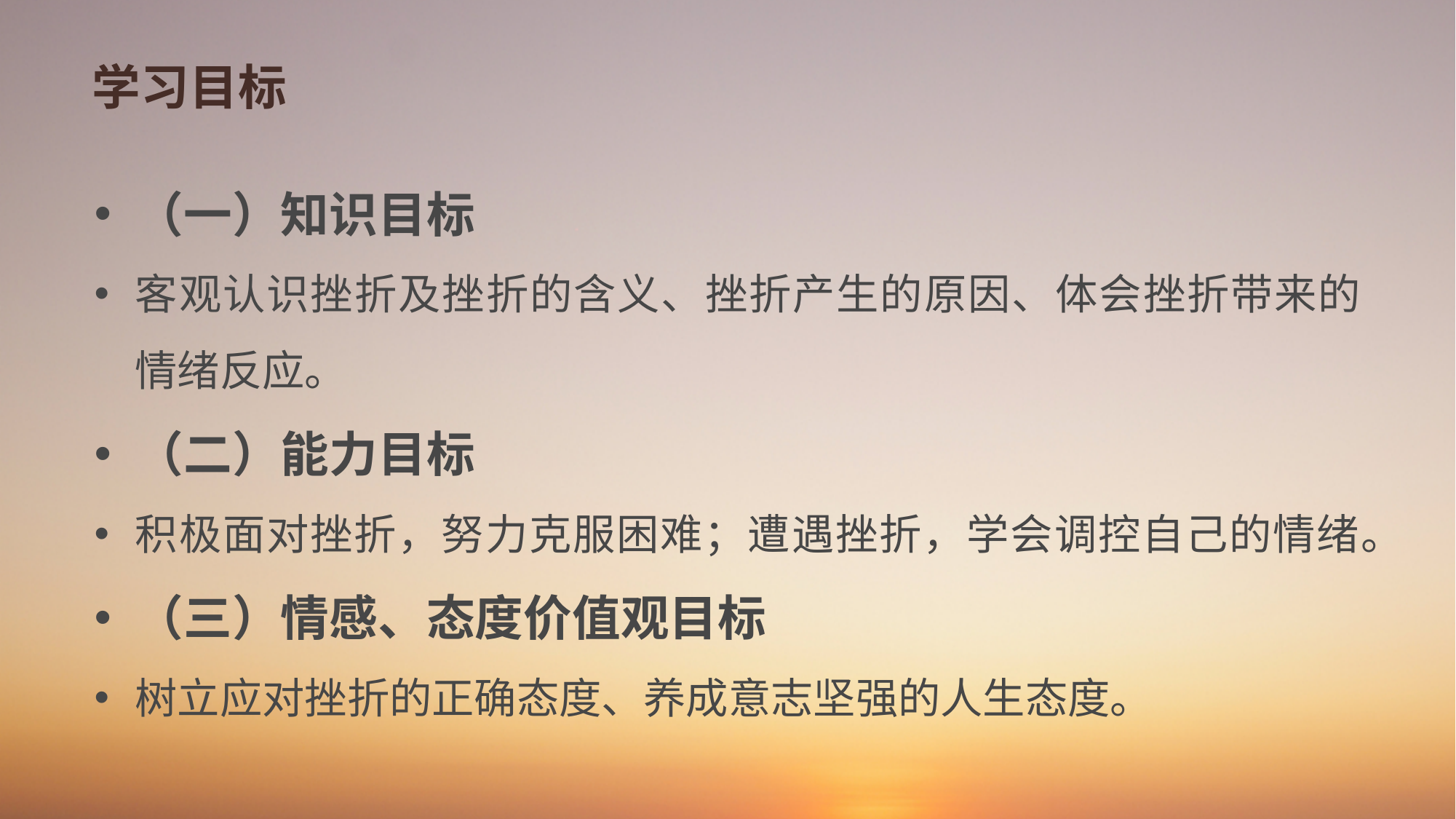

# 学习目标
（一）知识目标
客观认识挫折及挫折的含义、挫折产生的原因、体会挫折带来的情绪反应。
（二）能力目标
积极面对挫折，努力克服困难；遭遇挫折，学会调控自己的情绪。
（三）情感、态度价值观目标
树立应对挫折的正确态度、养成意志坚强的人生态度。